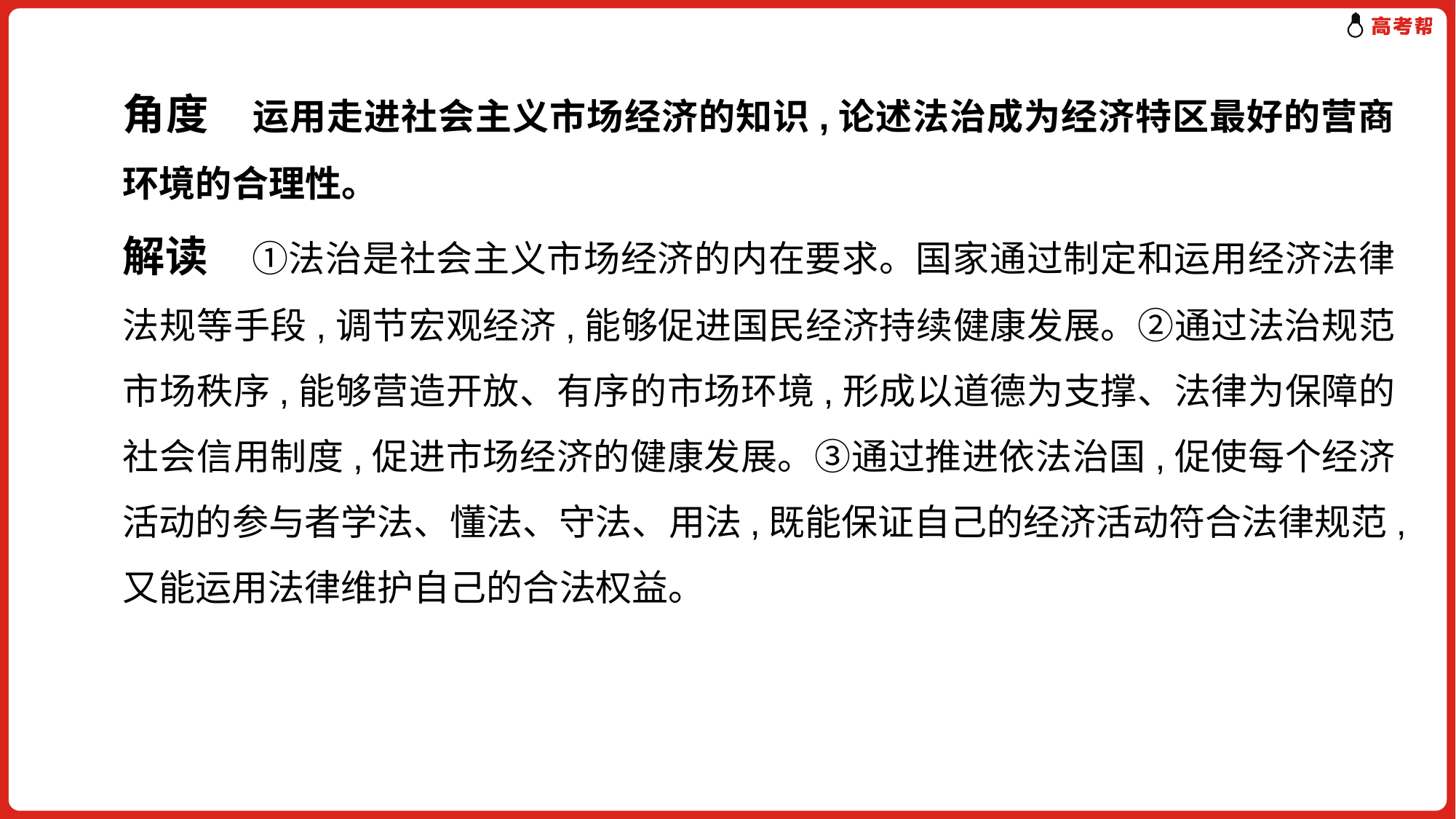

角度　运用走进社会主义市场经济的知识,论述法治成为经济特区最好的营商环境的合理性。
解读　①法治是社会主义市场经济的内在要求。国家通过制定和运用经济法律法规等手段,调节宏观经济,能够促进国民经济持续健康发展。②通过法治规范市场秩序,能够营造开放、有序的市场环境,形成以道德为支撑、法律为保障的社会信用制度,促进市场经济的健康发展。③通过推进依法治国,促使每个经济活动的参与者学法、懂法、守法、用法,既能保证自己的经济活动符合法律规范,又能运用法律维护自己的合法权益。